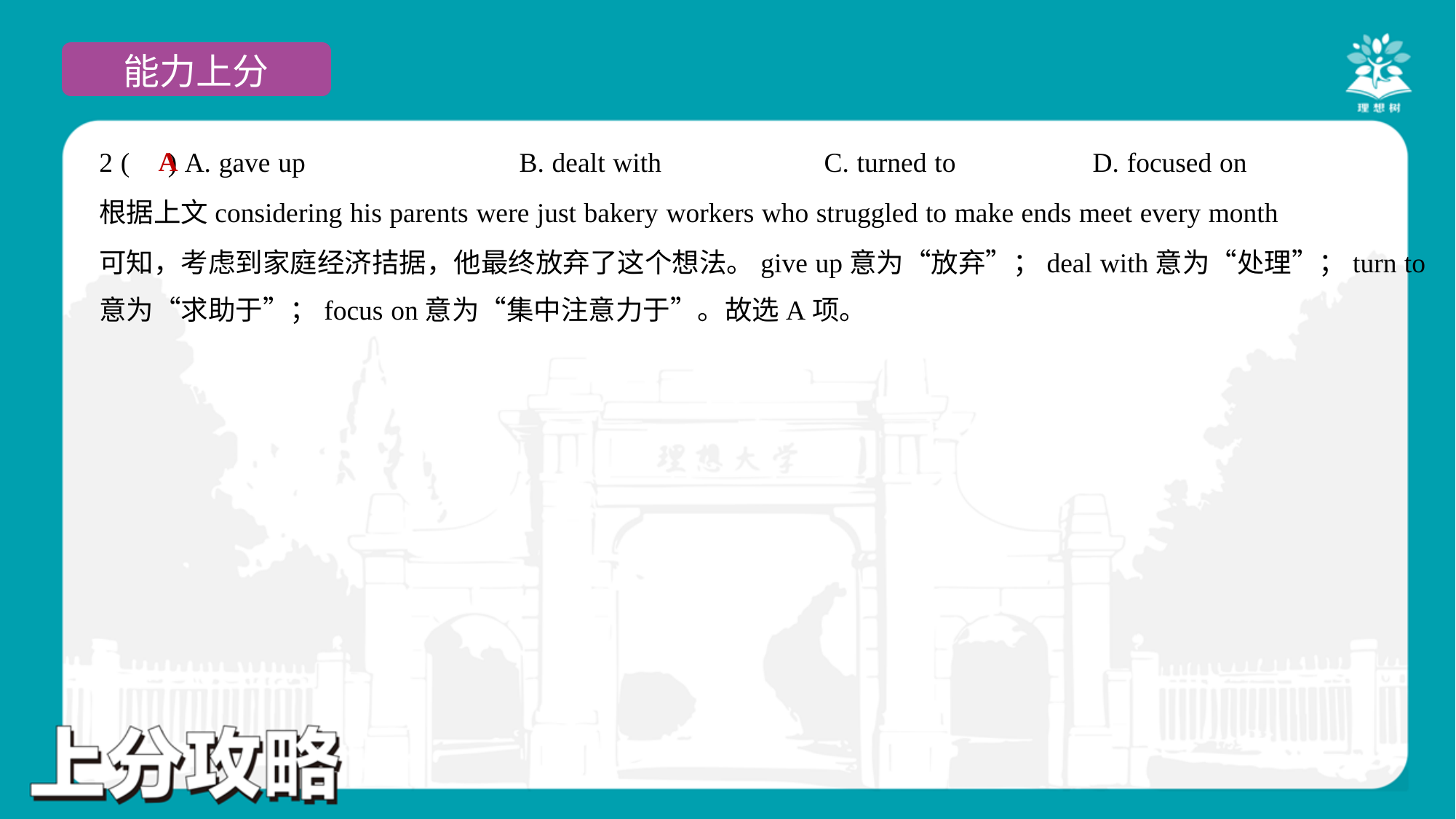

A
2 (     ) A. gave up	B. dealt with	C. turned to	D. focused on
根据上文considering his parents were just bakery workers who struggled to make ends meet every month
可知，考虑到家庭经济拮据，他最终放弃了这个想法。give up意为“放弃”；deal with意为“处理”；turn to
意为“求助于”；focus on意为“集中注意力于”。故选A项。